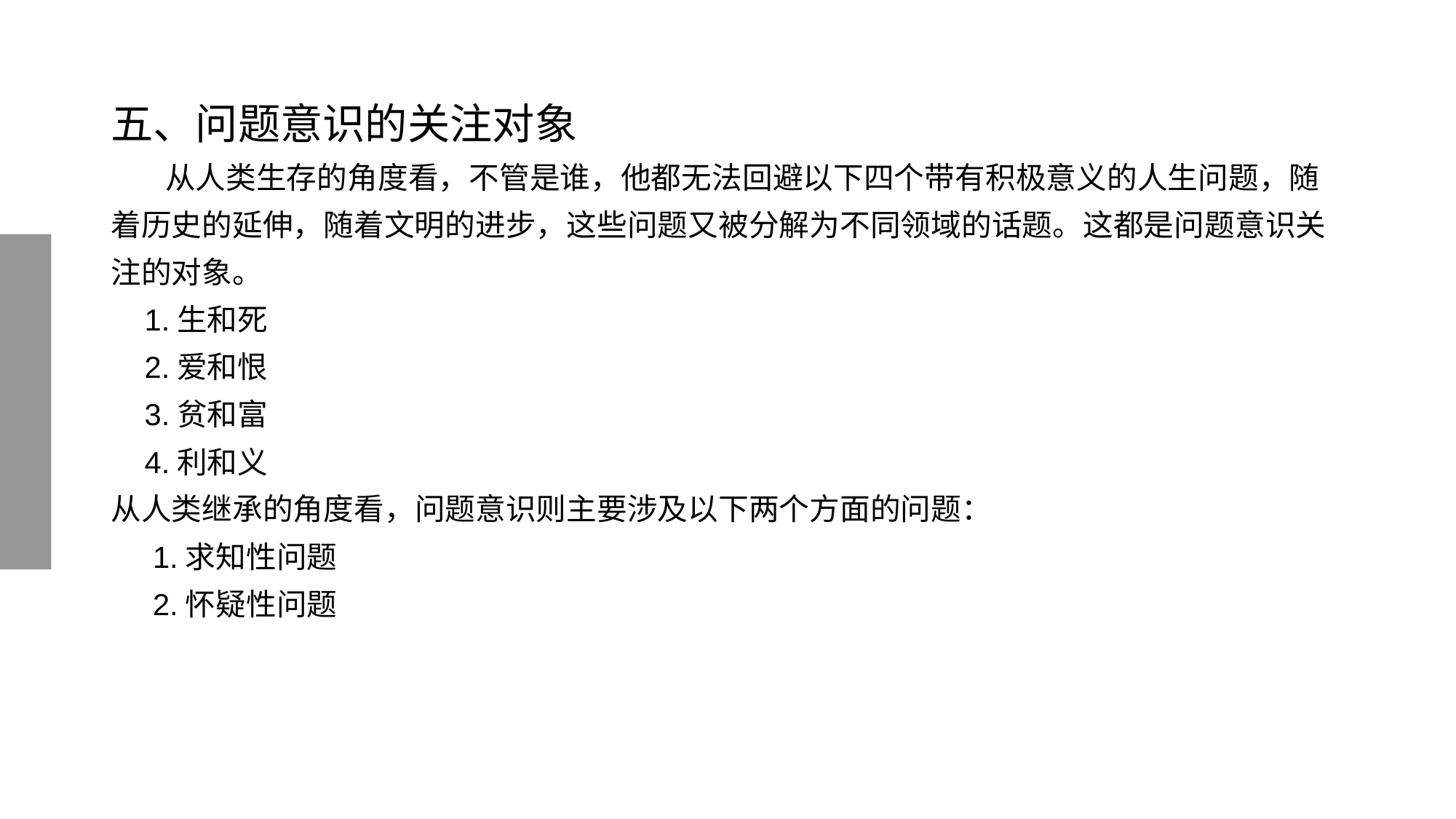

# 五、问题意识的关注对象
       从人类生存的角度看，不管是谁，他都无法回避以下四个带有积极意义的人生问题，随着历史的延伸，随着文明的进步，这些问题又被分解为不同领域的话题。这都是问题意识关注的对象。
    1.生和死
    2.爱和恨
    3.贫和富
    4.利和义
从人类继承的角度看，问题意识则主要涉及以下两个方面的问题：
     1.求知性问题
     2.怀疑性问题